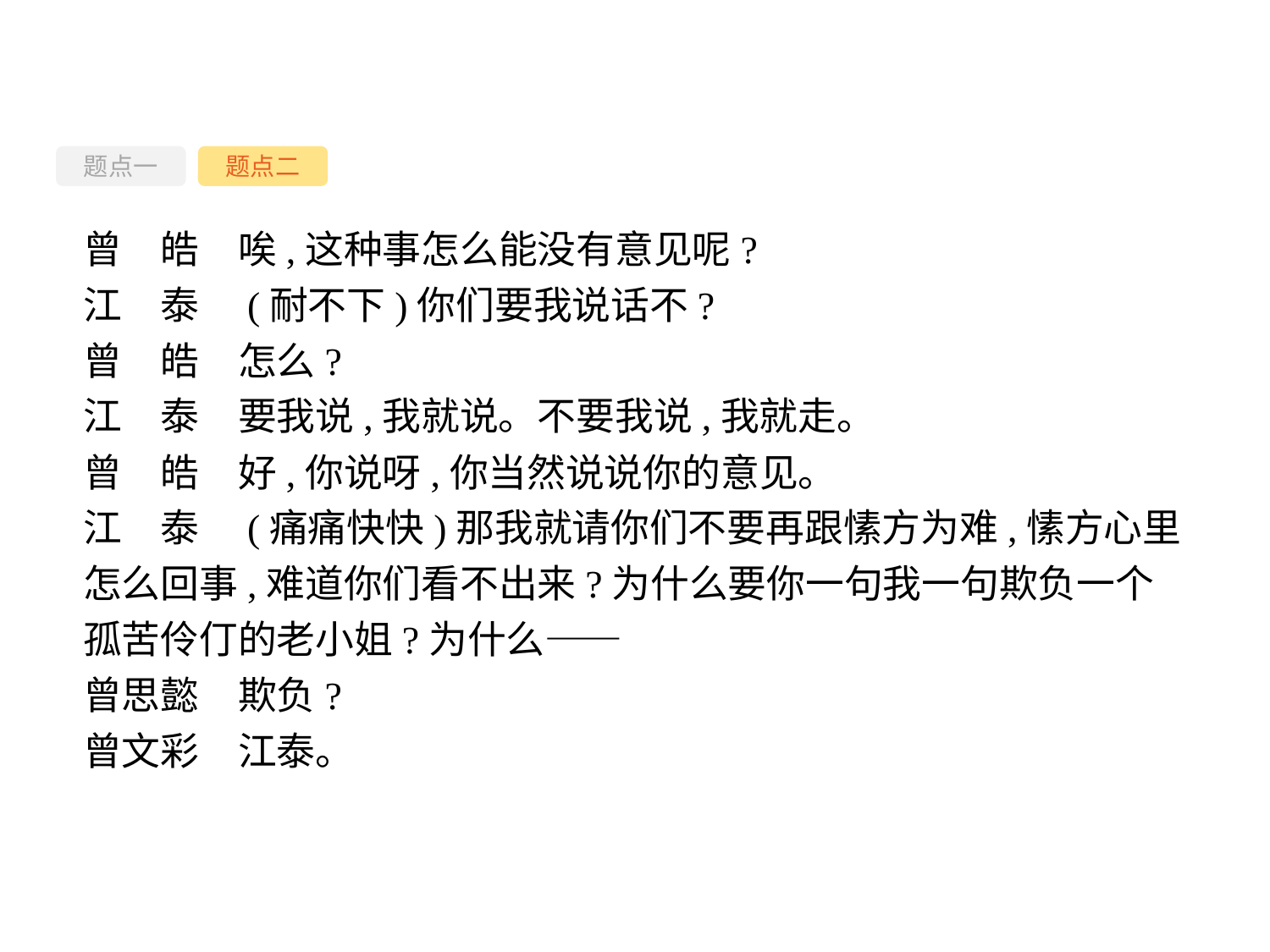

题点一
题点二
曾　皓　唉,这种事怎么能没有意见呢?
江　泰　(耐不下)你们要我说话不?
曾　皓　怎么?
江　泰　要我说,我就说。不要我说,我就走。
曾　皓　好,你说呀,你当然说说你的意见。
江　泰　(痛痛快快)那我就请你们不要再跟愫方为难,愫方心里怎么回事,难道你们看不出来?为什么要你一句我一句欺负一个孤苦伶仃的老小姐?为什么——
曾思懿　欺负?
曾文彩　江泰。
-49-